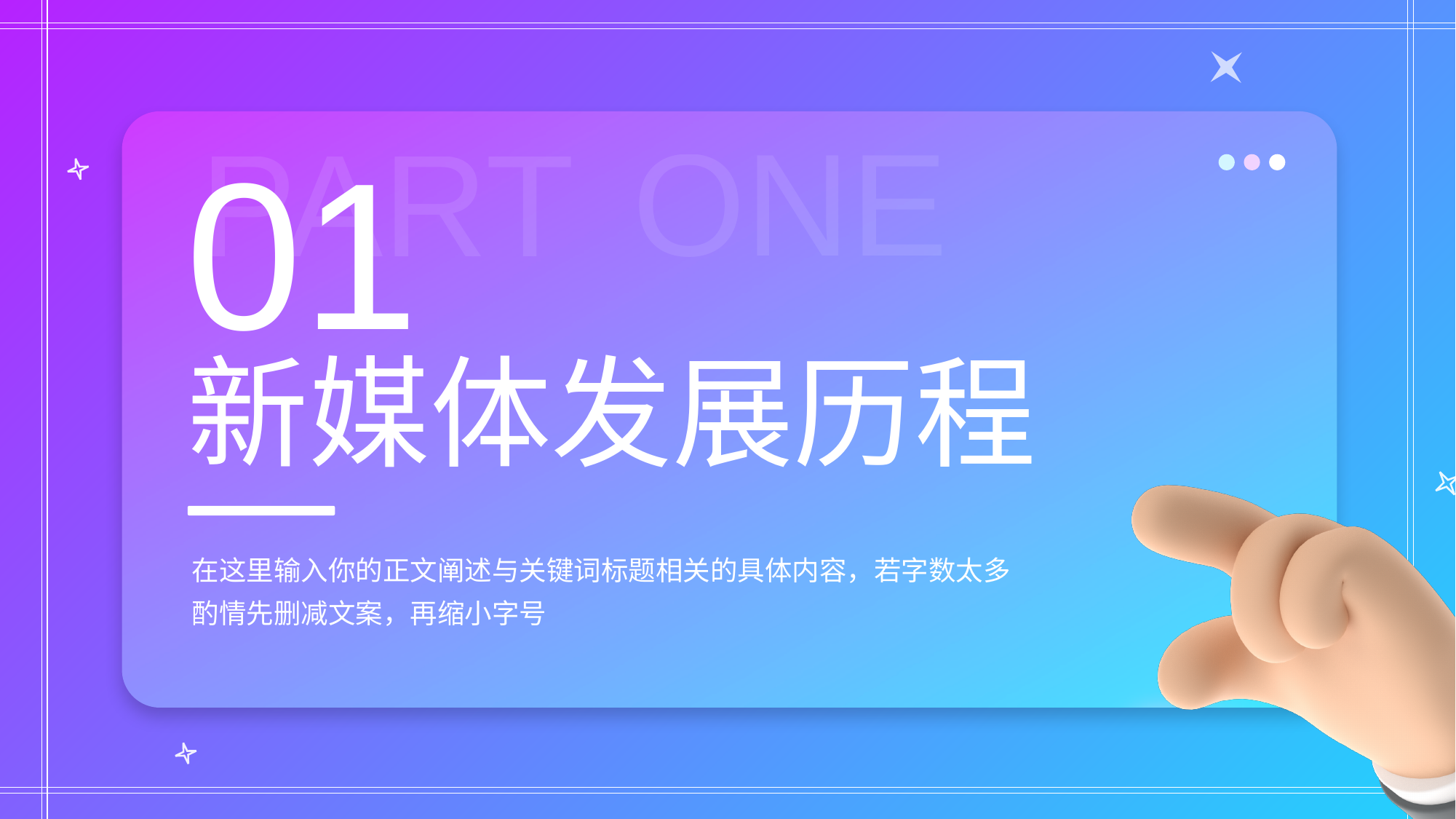

ONE
PART
01
新媒体发展历程

在这里输入你的正文阐述与关键词标题相关的具体内容，若字数太多酌情先删减文案，再缩小字号